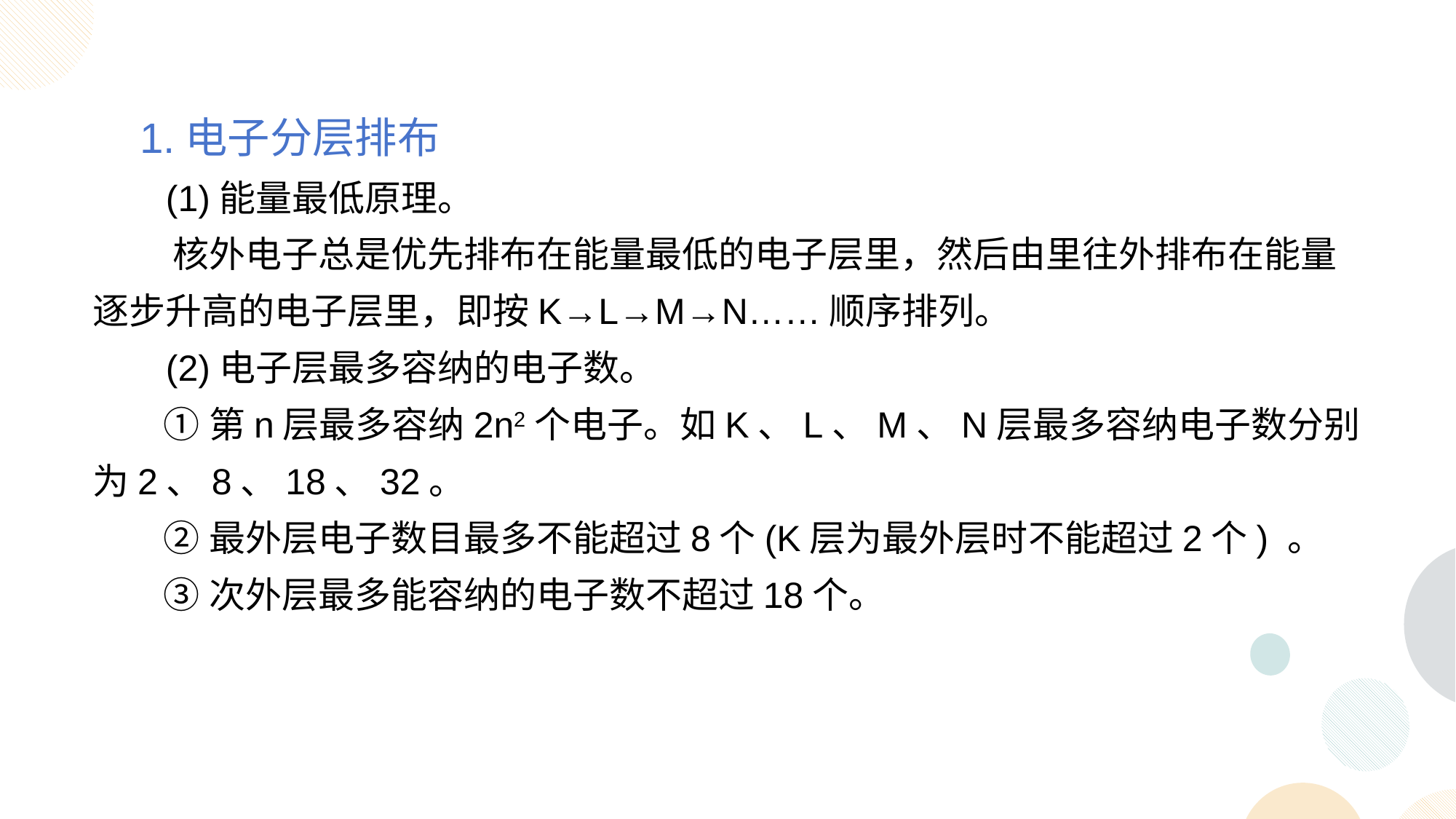

1.电子分层排布
 (1)能量最低原理。
 核外电子总是优先排布在能量最低的电子层里，然后由里往外排布在能量逐步升高的电子层里，即按K→L→M→N……顺序排列。
 (2)电子层最多容纳的电子数。
 ①第n层最多容纳2n2个电子。如K、L、M、N层最多容纳电子数分别为2、8、18、32。
 ②最外层电子数目最多不能超过8个(K层为最外层时不能超过2个) 。
 ③次外层最多能容纳的电子数不超过18个。